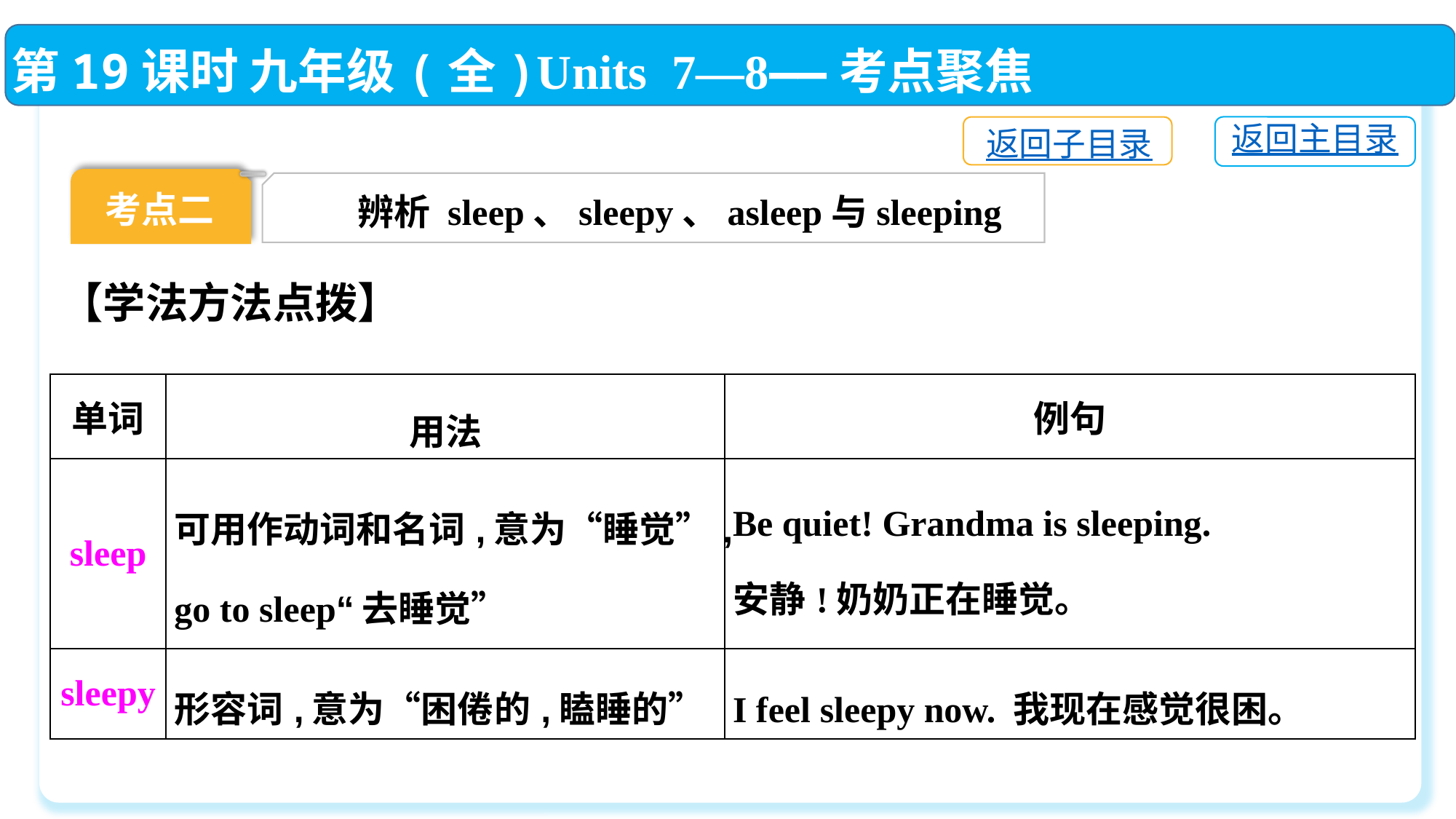

第19课时 九年级(全)Units  7—8——考点聚焦

返回主目录

返回子目录

考点二
辨析 sleep、sleepy、asleep与sleeping

【学法方法点拨】
| 单词 | 用法 | 例句 |
| --- | --- | --- |
| sleep | 可用作动词和名词,意为“睡觉”,go to sleep“去睡觉” | Be quiet! Grandma is sleeping. 安静!奶奶正在睡觉。 |
| sleepy | 形容词,意为“困倦的,瞌睡的” | I feel sleepy now. 我现在感觉很困。 |